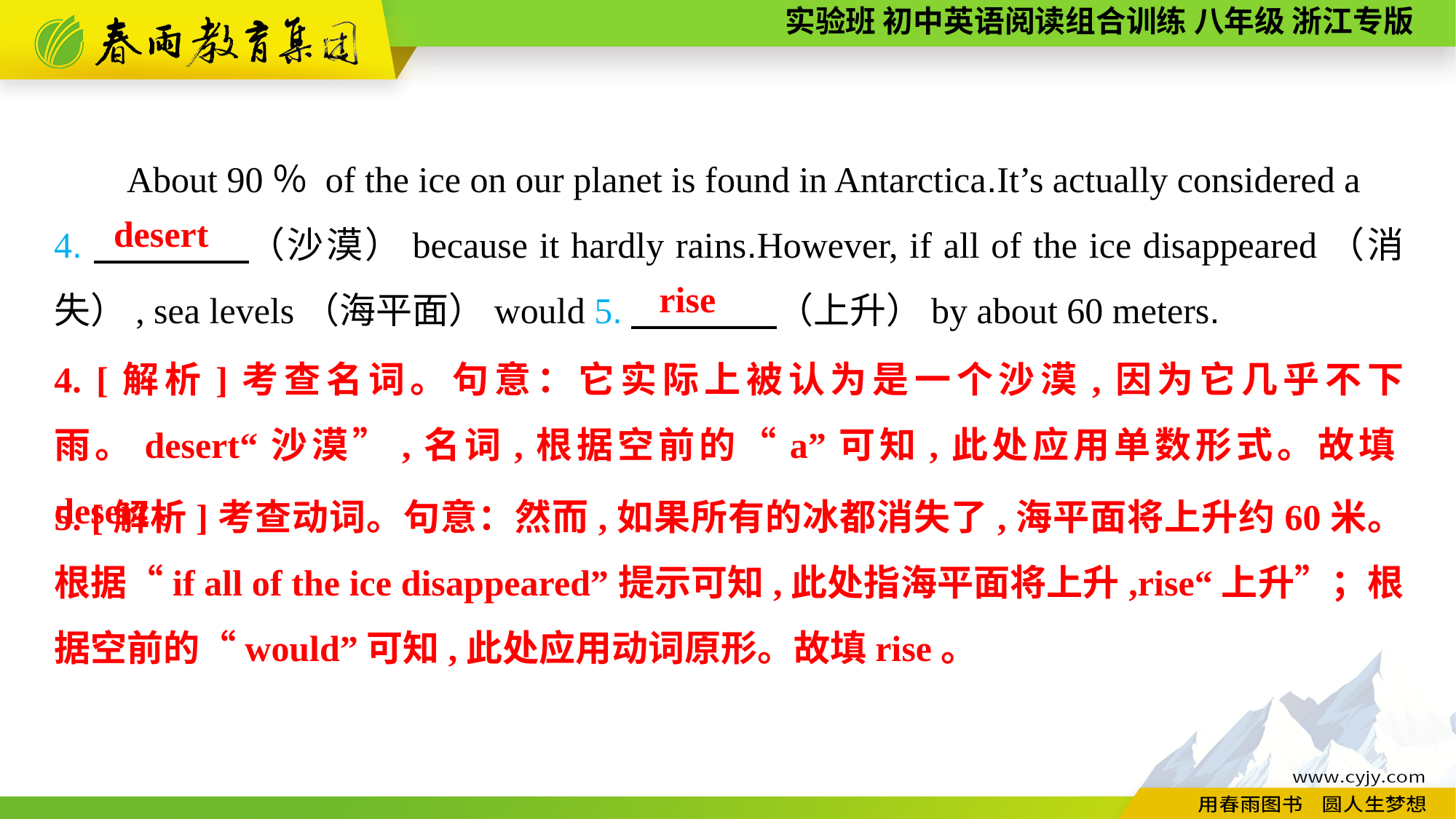

About 90％ of the ice on our planet is found in Antarctica.It’s actually considered a
4.　　　　（沙漠）because it hardly rains.However, if all of the ice disappeared（消失）, sea levels（海平面）would 5.　　　　（上升）by about 60 meters.
desert
rise
4. [解析]考查名词。句意：它实际上被认为是一个沙漠,因为它几乎不下雨。desert“沙漠”,名词,根据空前的“a”可知,此处应用单数形式。故填desert。
5. [解析]考查动词。句意：然而,如果所有的冰都消失了,海平面将上升约60米。根据“if all of the ice disappeared”提示可知,此处指海平面将上升,rise“上升”；根据空前的“would”可知,此处应用动词原形。故填rise。